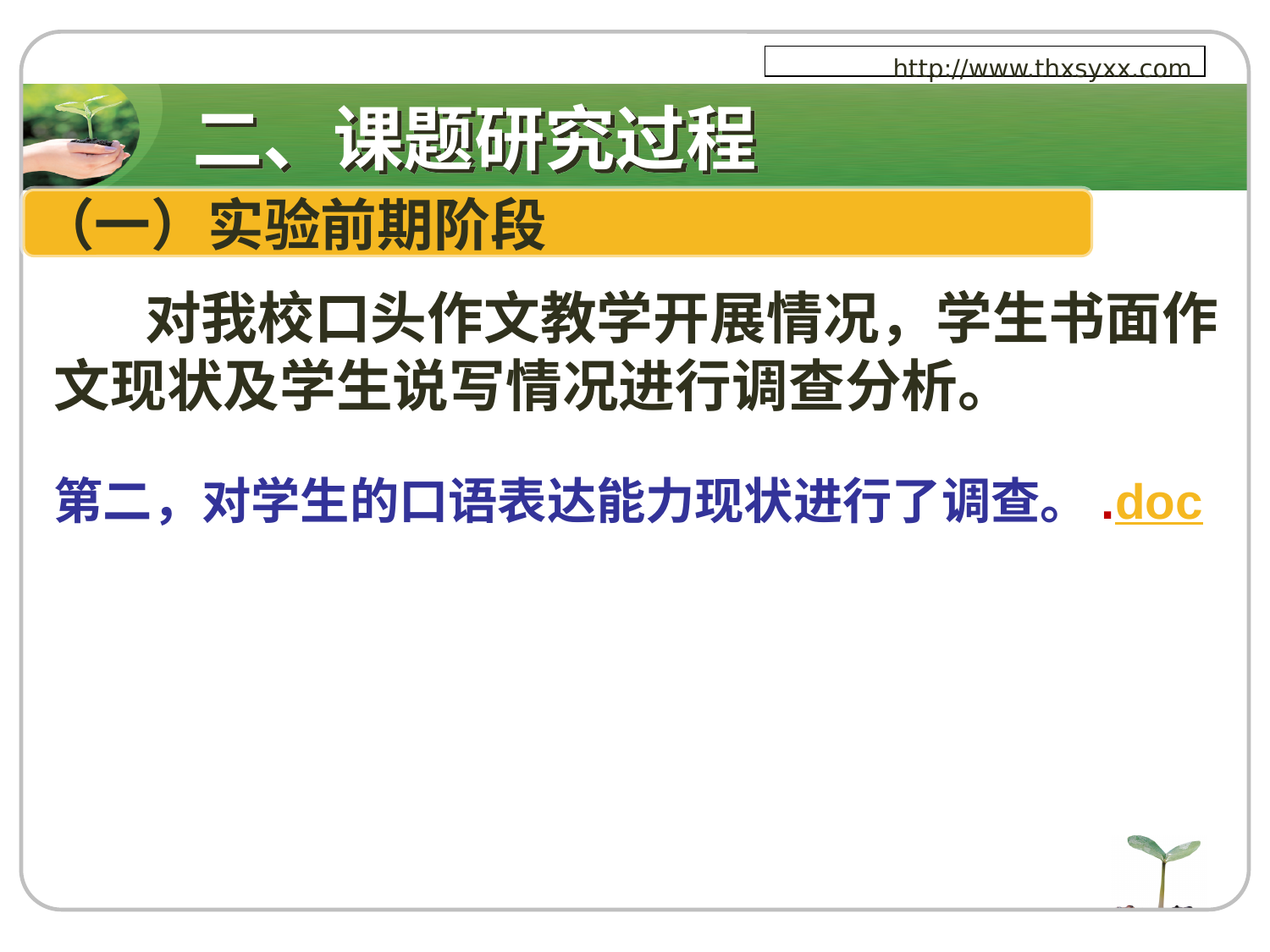

二、课题研究过程
http://www.thxsyxx.com
（一）实验前期阶段
          对我校口头作文教学开展情况，学生书面作文现状及学生说写情况进行调查分析。
第二，对学生的口语表达能力现状进行了调查。.doc